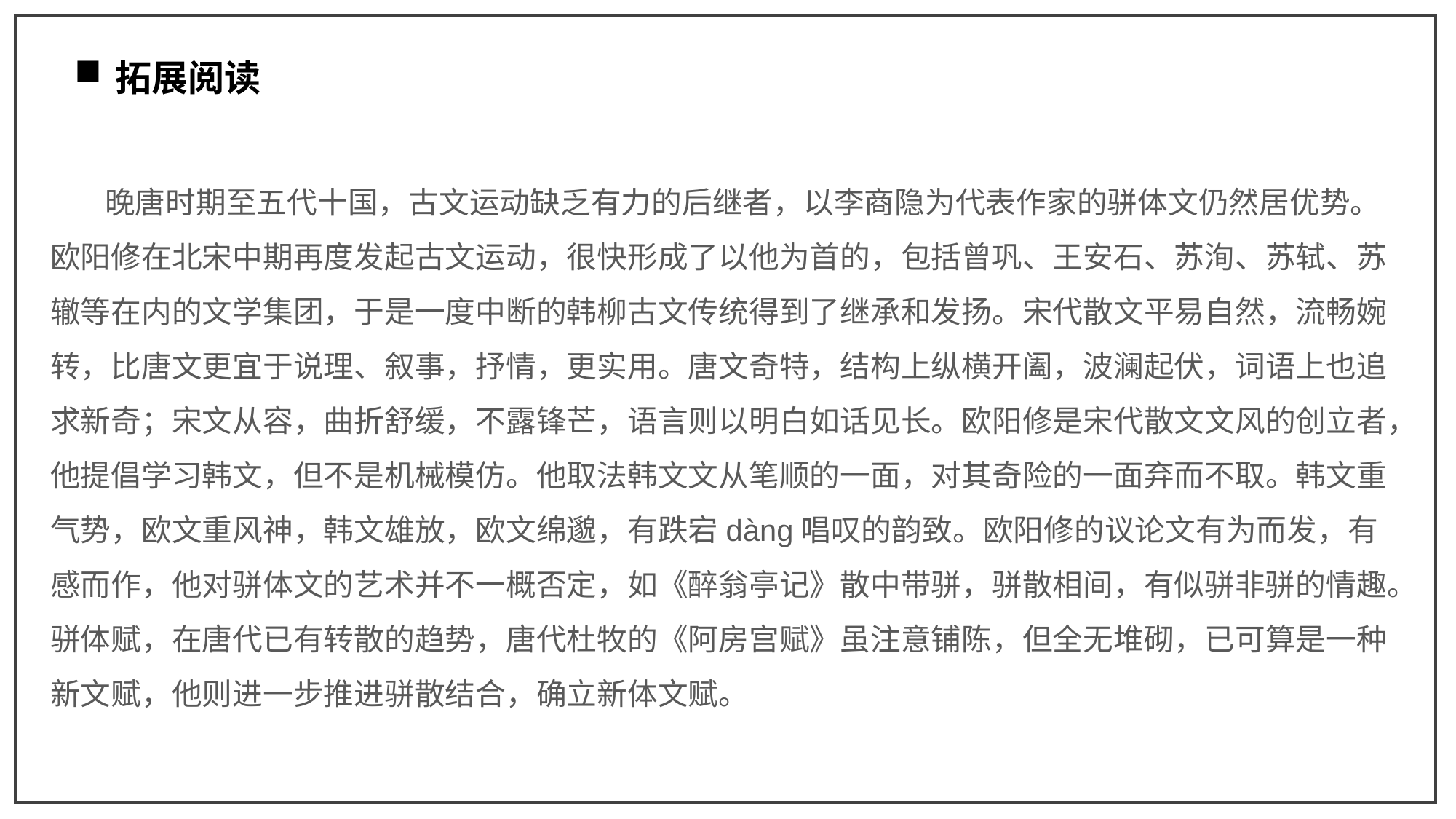

拓展阅读
晚唐时期至五代十国，古文运动缺乏有力的后继者，以李商隐为代表作家的骈体文仍然居优势。欧阳修在北宋中期再度发起古文运动，很快形成了以他为首的，包括曾巩、王安石、苏洵、苏轼、苏辙等在内的文学集团，于是一度中断的韩柳古文传统得到了继承和发扬。宋代散文平易自然，流畅婉转，比唐文更宜于说理、叙事，抒情，更实用。唐文奇特，结构上纵横开阖，波澜起伏，词语上也追求新奇；宋文从容，曲折舒缓，不露锋芒，语言则以明白如话见长。欧阳修是宋代散文文风的创立者，他提倡学习韩文，但不是机械模仿。他取法韩文文从笔顺的一面，对其奇险的一面弃而不取。韩文重气势，欧文重风神，韩文雄放，欧文绵邈，有跌宕dàng唱叹的韵致。欧阳修的议论文有为而发，有感而作，他对骈体文的艺术并不一概否定，如《醉翁亭记》散中带骈，骈散相间，有似骈非骈的情趣。骈体赋，在唐代已有转散的趋势，唐代杜牧的《阿房宫赋》虽注意铺陈，但全无堆砌，已可算是一种新文赋，他则进一步推进骈散结合，确立新体文赋。